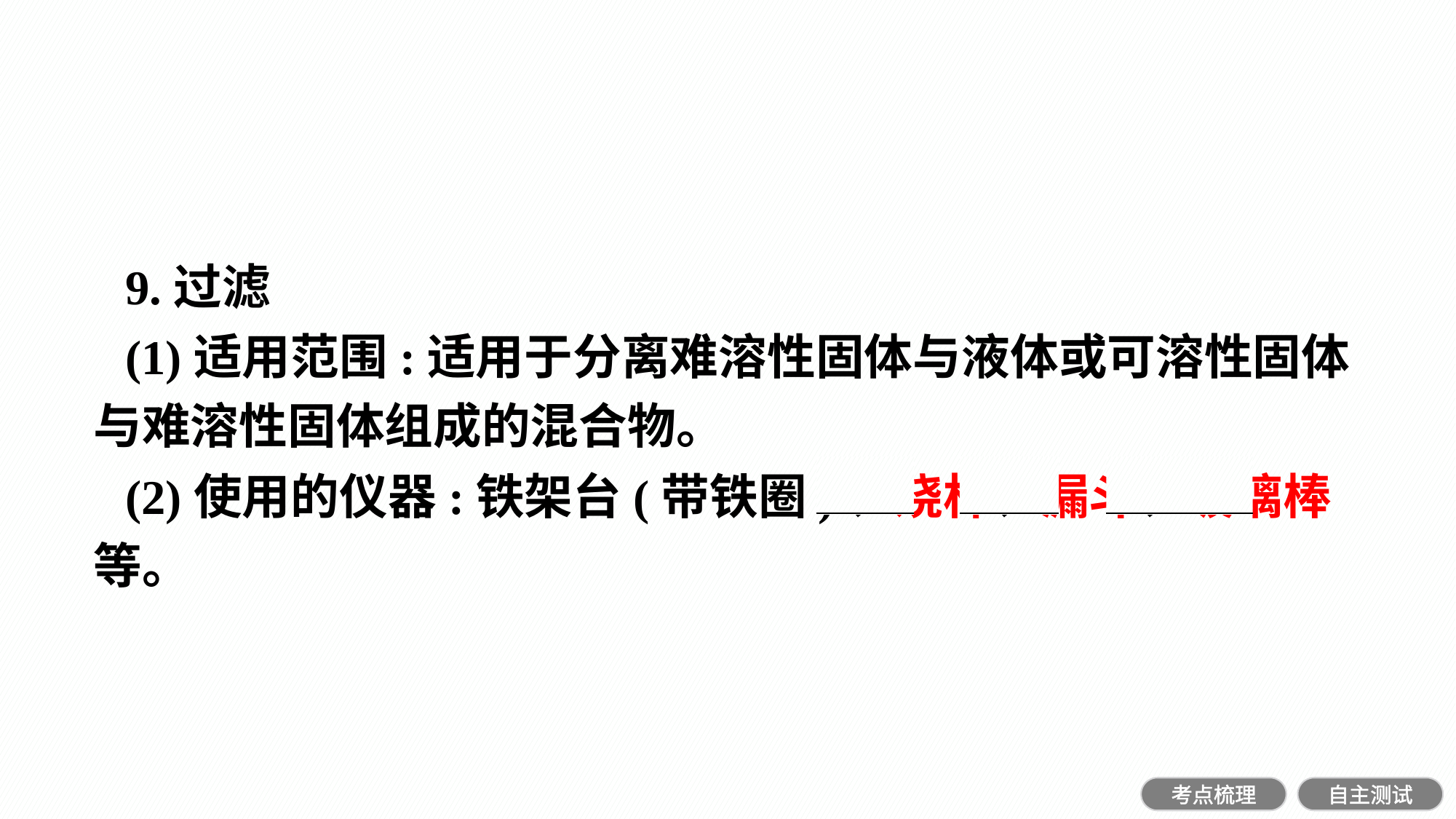

9.过滤
(1)适用范围:适用于分离难溶性固体与液体或可溶性固体与难溶性固体组成的混合物。
(2)使用的仪器:铁架台(带铁圈)、烧杯、漏斗、玻璃棒等。